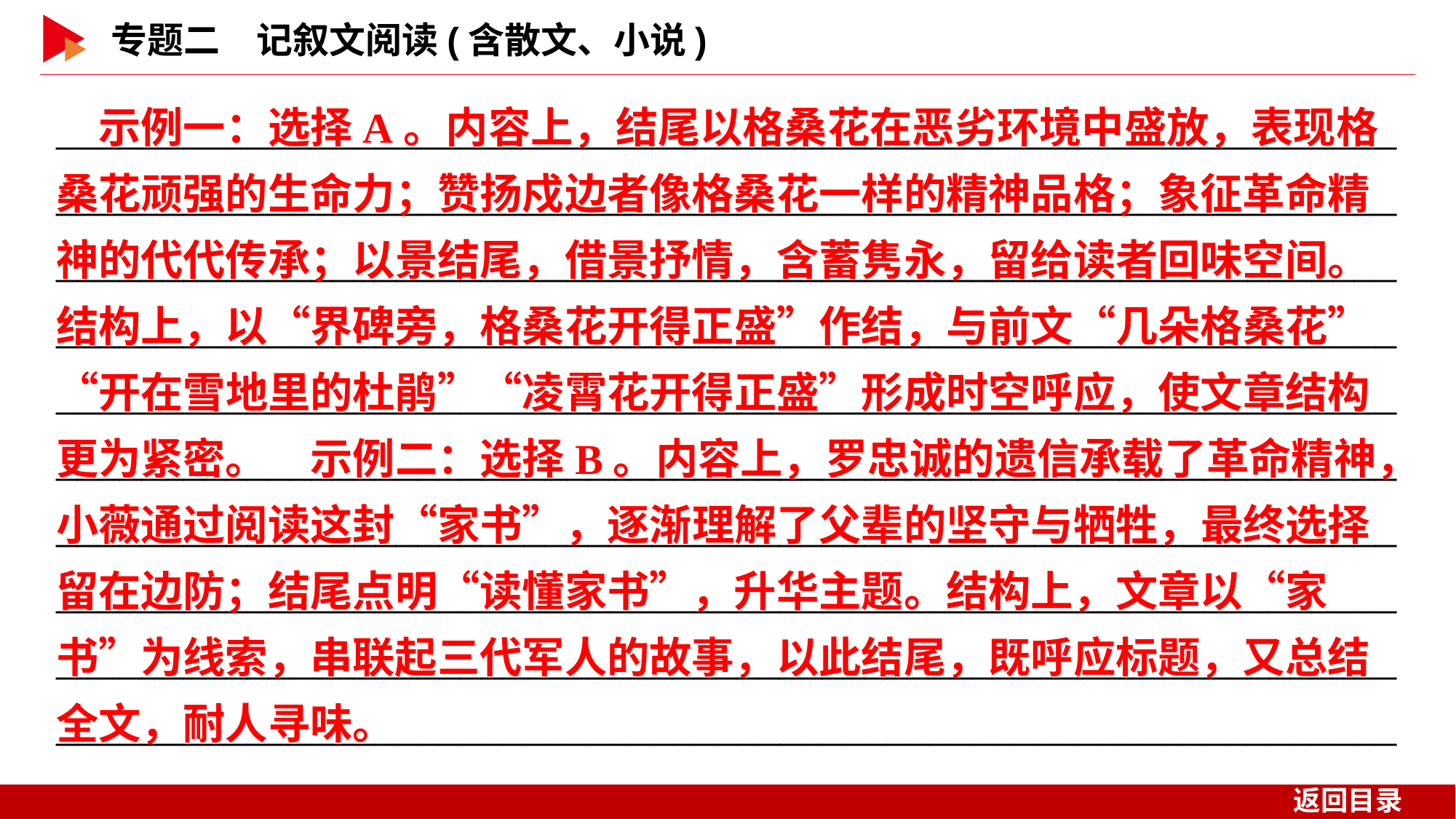

示例一：选择A。内容上，结尾以格桑花在恶劣环境中盛放，表现格桑花顽强的生命力；赞扬戍边者像格桑花一样的精神品格；象征革命精神的代代传承；以景结尾，借景抒情，含蓄隽永，留给读者回味空间。结构上，以“界碑旁，格桑花开得正盛”作结，与前文“几朵格桑花”“开在雪地里的杜鹃”“凌霄花开得正盛”形成时空呼应，使文章结构更为紧密。　示例二：选择B。内容上，罗忠诚的遗信承载了革命精神，小薇通过阅读这封“家书”，逐渐理解了父辈的坚守与牺牲，最终选择留在边防；结尾点明“读懂家书”，升华主题。结构上，文章以“家书”为线索，串联起三代军人的故事，以此结尾，既呼应标题，又总结全文，耐人寻味。
______________________________________________________________________________________________________________________________________________________________________________________________________________________________________________________________________________________________________________________________________________________________________________________________________________________________________________________________________________________________________________________________________________________________________________________________________________________________________________________